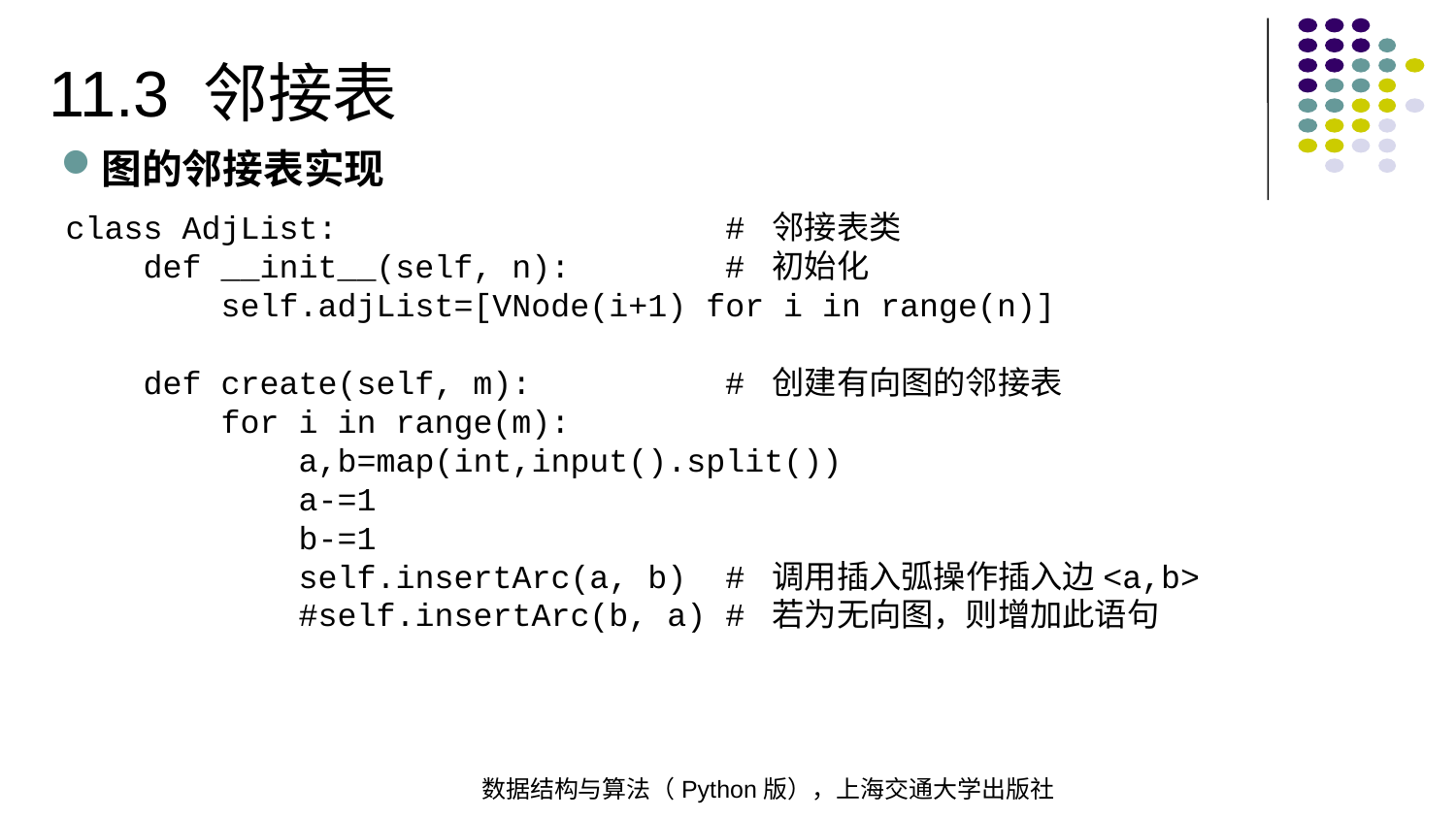

11.3 邻接表
图的邻接表实现
class AdjList:                    # 邻接表类
    def __init__(self, n):        # 初始化
        self.adjList=[VNode(i+1) for i in range(n)]

    def create(self, m):          # 创建有向图的邻接表
        for i in range(m):
            a,b=map(int,input().split())
            a-=1
            b-=1
            self.insertArc(a, b)  # 调用插入弧操作插入边<a,b>
            #self.insertArc(b, a) # 若为无向图，则增加此语句